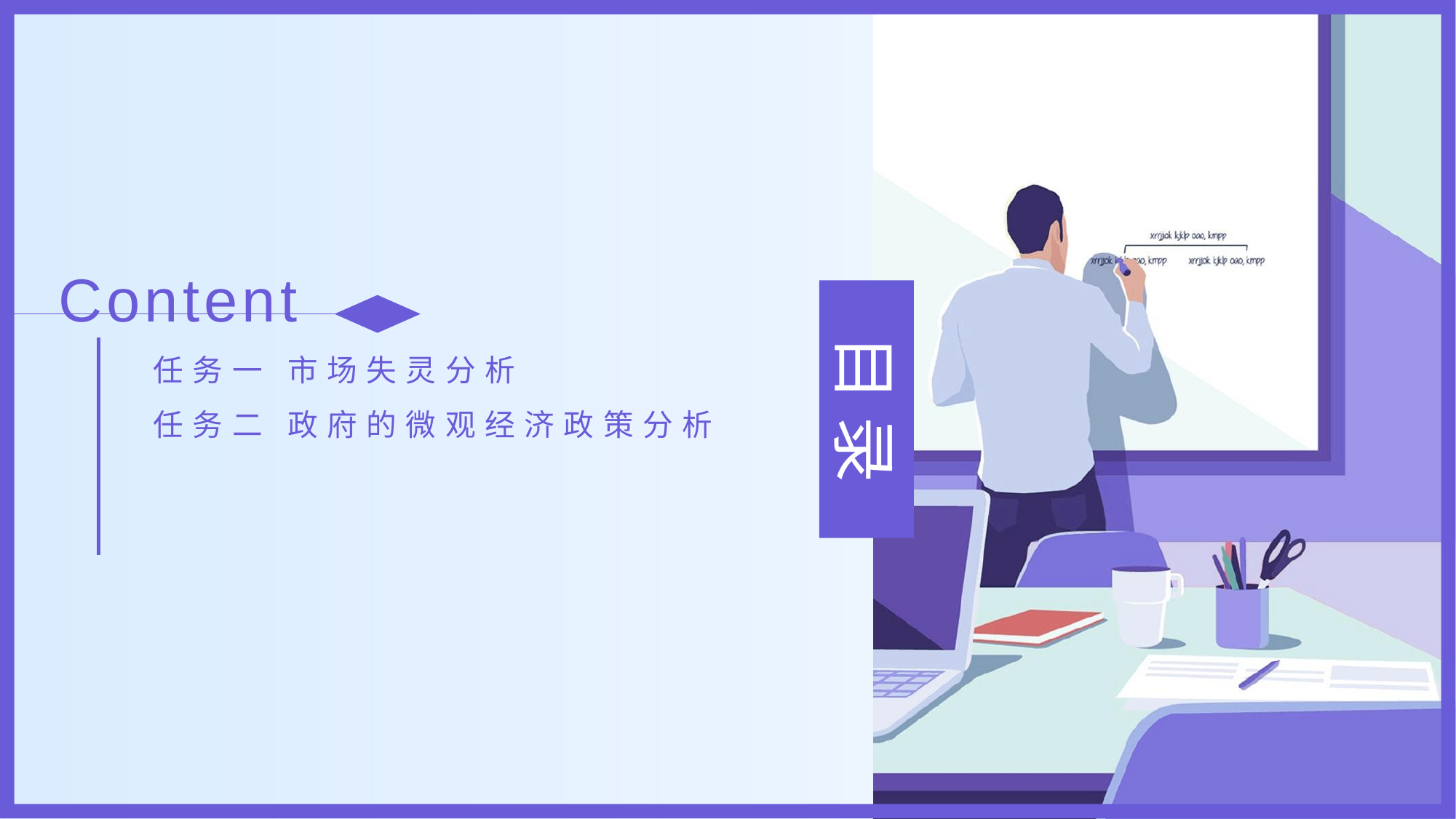

Content

任务一 市场失灵分析
任务二 政府的微观经济政策分析
目 录